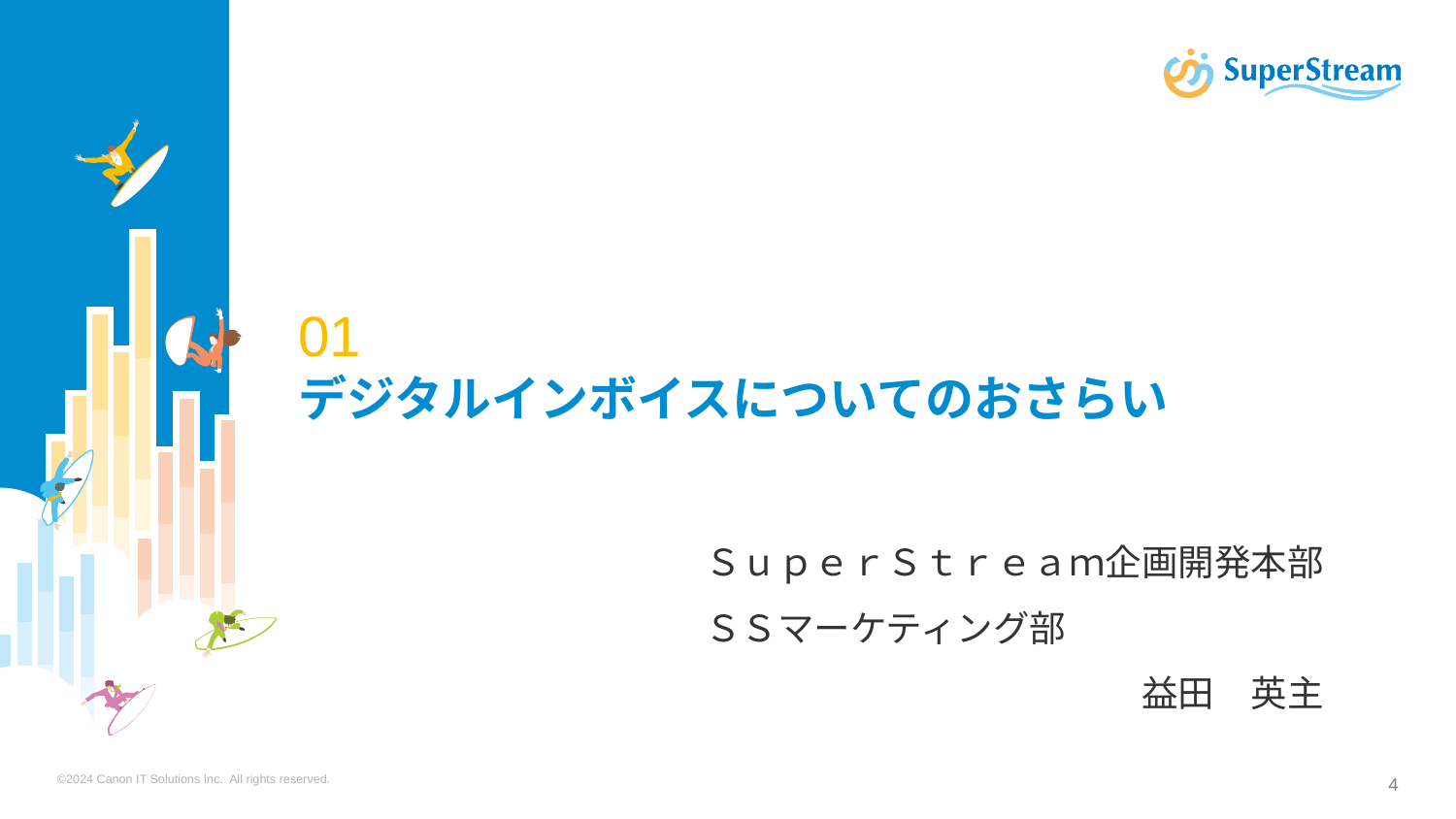

# 01 デジタルインボイスについてのおさらい
ＳｕｐｅｒＳｔｒｅａｍ企画開発本部
ＳＳマーケティング部
　　　　　　　　　　　　益田　英主
©2024 Canon IT Solutions Inc.  All rights reserved.
4